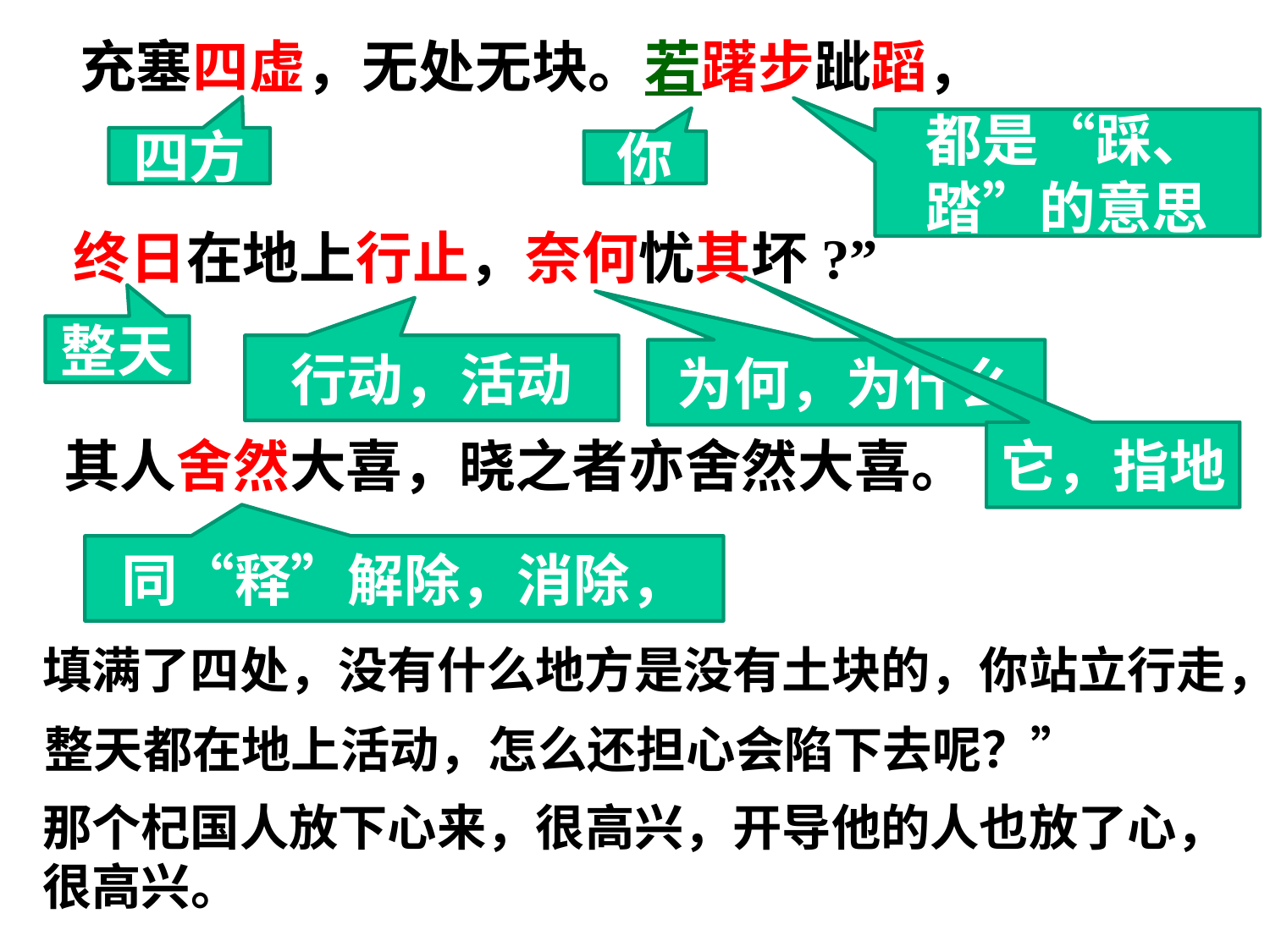

充塞四虚，无处无块。若躇步跐蹈，
都是“踩、踏”的意思
四方
你
终日在地上行止，奈何忧其坏?”
整天
行动，活动
为何，为什么
它，指地
其人舍然大喜，晓之者亦舍然大喜。
同“释”解除，消除，
填满了四处，没有什么地方是没有土块的，你站立行走，
整天都在地上活动，怎么还担心会陷下去呢？”
那个杞国人放下心来，很高兴，开导他的人也放了心，
很高兴。